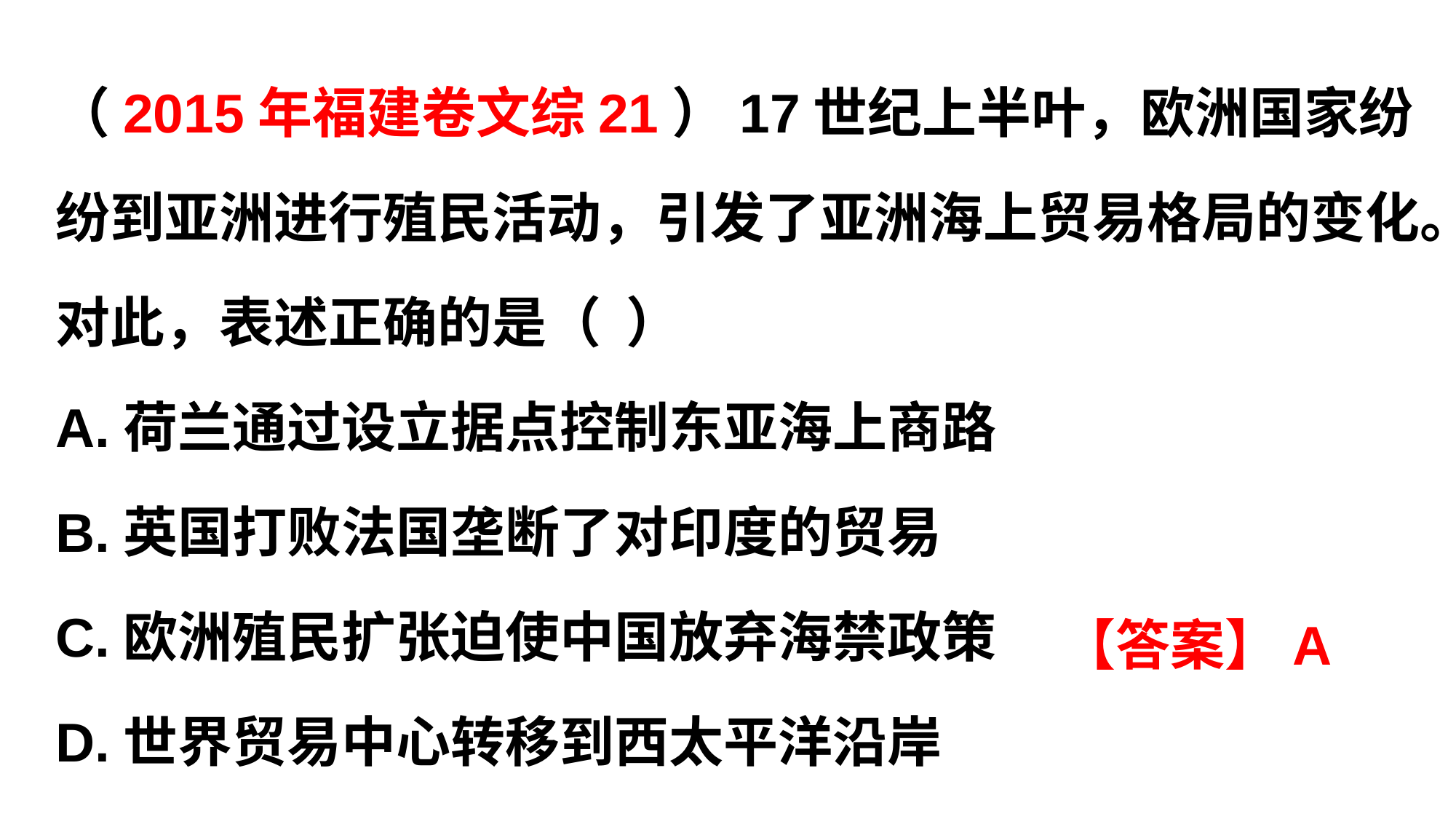

（2015年福建卷文综21）17世纪上半叶，欧洲国家纷纷到亚洲进行殖民活动，引发了亚洲海上贸易格局的变化。对此，表述正确的是（  ）[来源
A.荷兰通过设立据点控制东亚海上商路
B.英国打败法国垄断了对印度的贸易
C.欧洲殖民扩张迫使中国放弃海禁政策
D.世界贸易中心转移到西太平洋沿岸

【答案】A